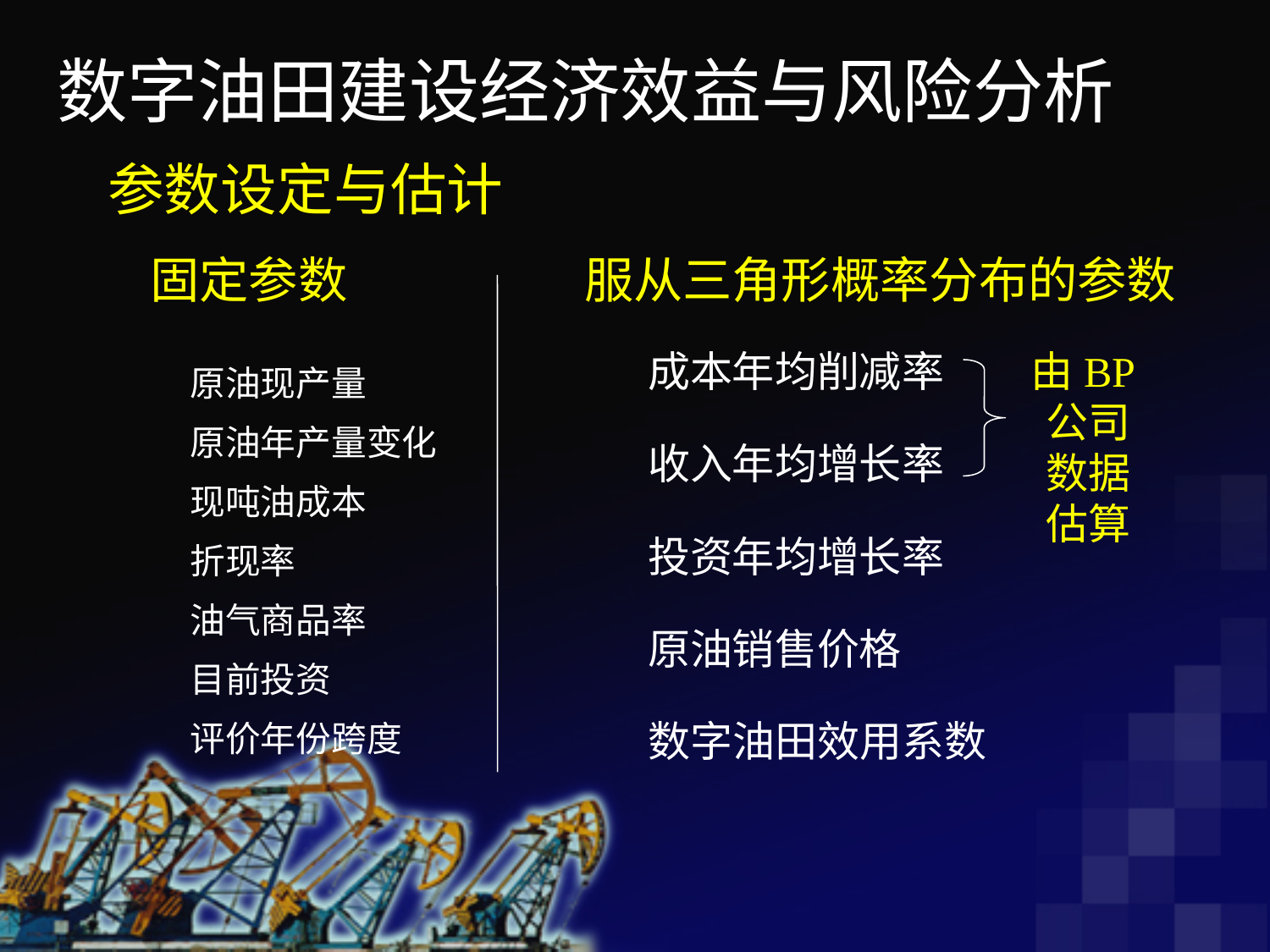

数字油田建设经济效益与风险分析
参数设定与估计
固定参数
服从三角形概率分布的参数

原油现产量
原油年产量变化
现吨油成本
折现率
油气商品率
目前投资
评价年份跨度
成本年均削减率
由BP公司数据估算

收入年均增长率
投资年均增长率
原油销售价格
数字油田效用系数